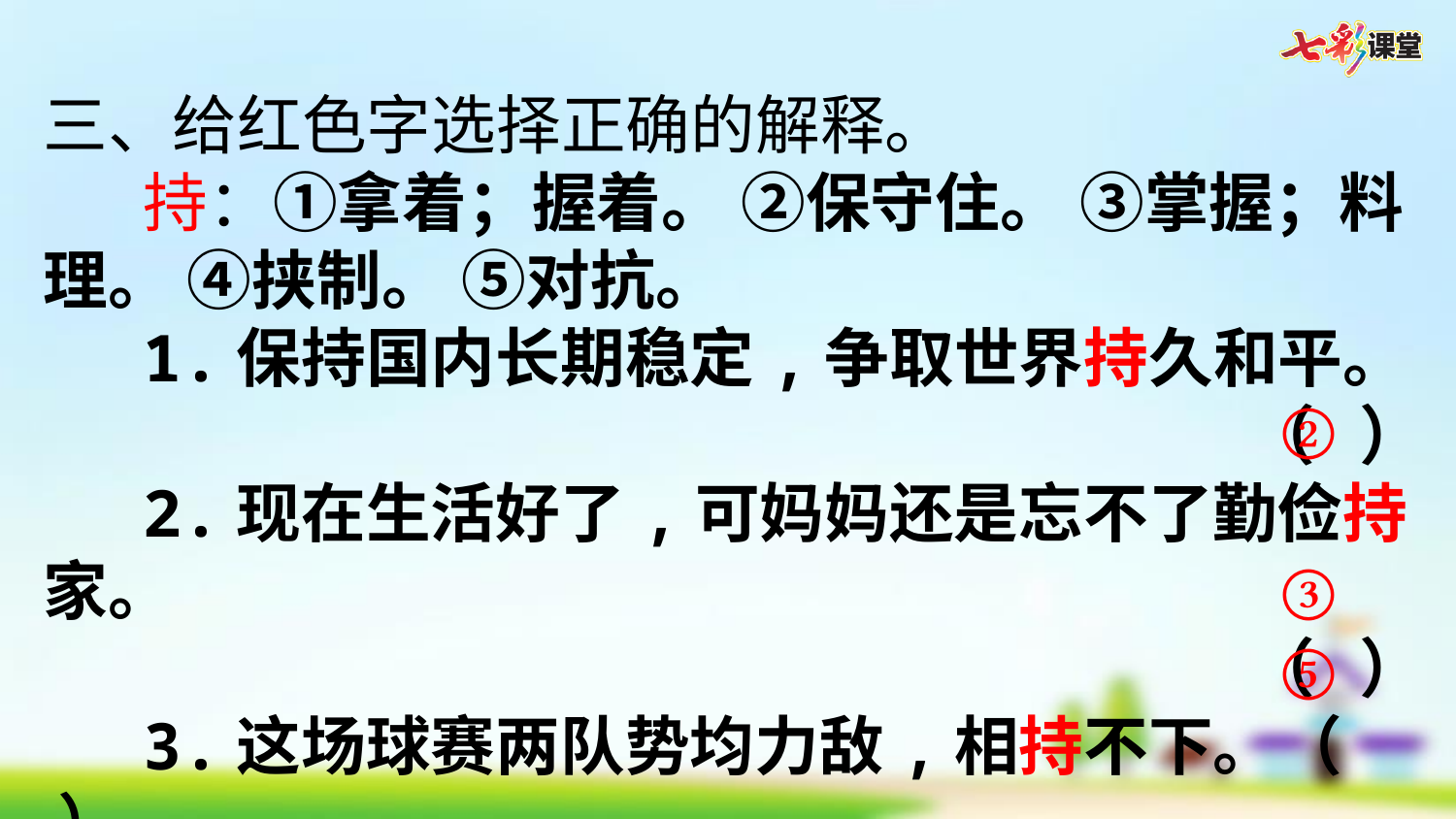

三、给红色字选择正确的解释。
持：①拿着；握着。 ②保守住。 ③掌握；料理。 ④挟制。 ⑤对抗。
1.保持国内长期稳定,争取世界持久和平。
（   ）
2.现在生活好了,可妈妈还是忘不了勤俭持家。
                            （   ）
3.这场球赛两队势均力敌,相持不下。（   ）
②
③
⑤